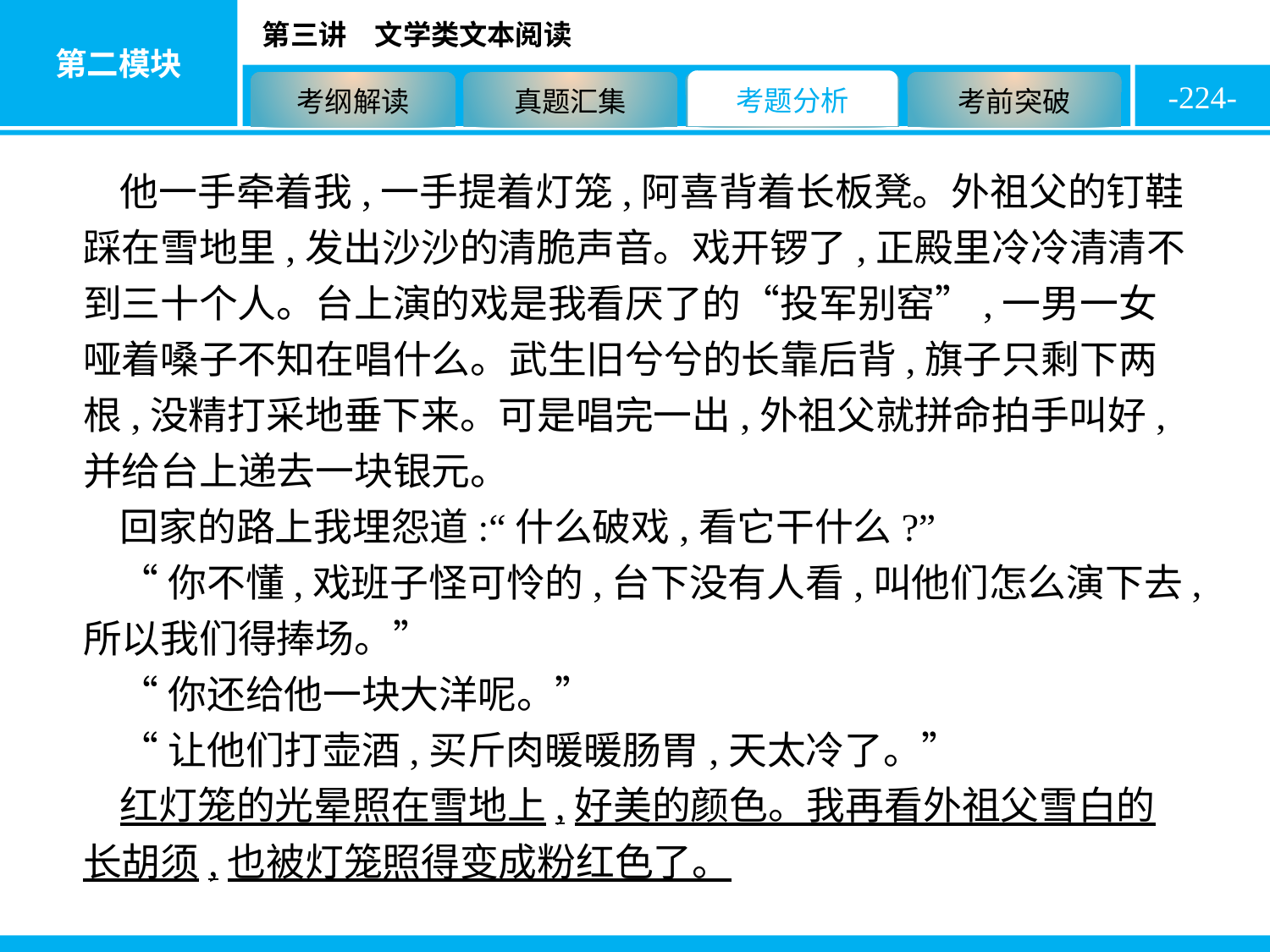

-224-
他一手牵着我,一手提着灯笼,阿喜背着长板凳。外祖父的钉鞋踩在雪地里,发出沙沙的清脆声音。戏开锣了,正殿里冷冷清清不到三十个人。台上演的戏是我看厌了的“投军别窑”,一男一女哑着嗓子不知在唱什么。武生旧兮兮的长靠后背,旗子只剩下两根,没精打采地垂下来。可是唱完一出,外祖父就拼命拍手叫好,并给台上递去一块银元。
回家的路上我埋怨道:“什么破戏,看它干什么?”
“你不懂,戏班子怪可怜的,台下没有人看,叫他们怎么演下去,所以我们得捧场。”
“你还给他一块大洋呢。”
“让他们打壶酒,买斤肉暖暖肠胃,天太冷了。”
红灯笼的光晕照在雪地上,好美的颜色。我再看外祖父雪白的长胡须,也被灯笼照得变成粉红色了。